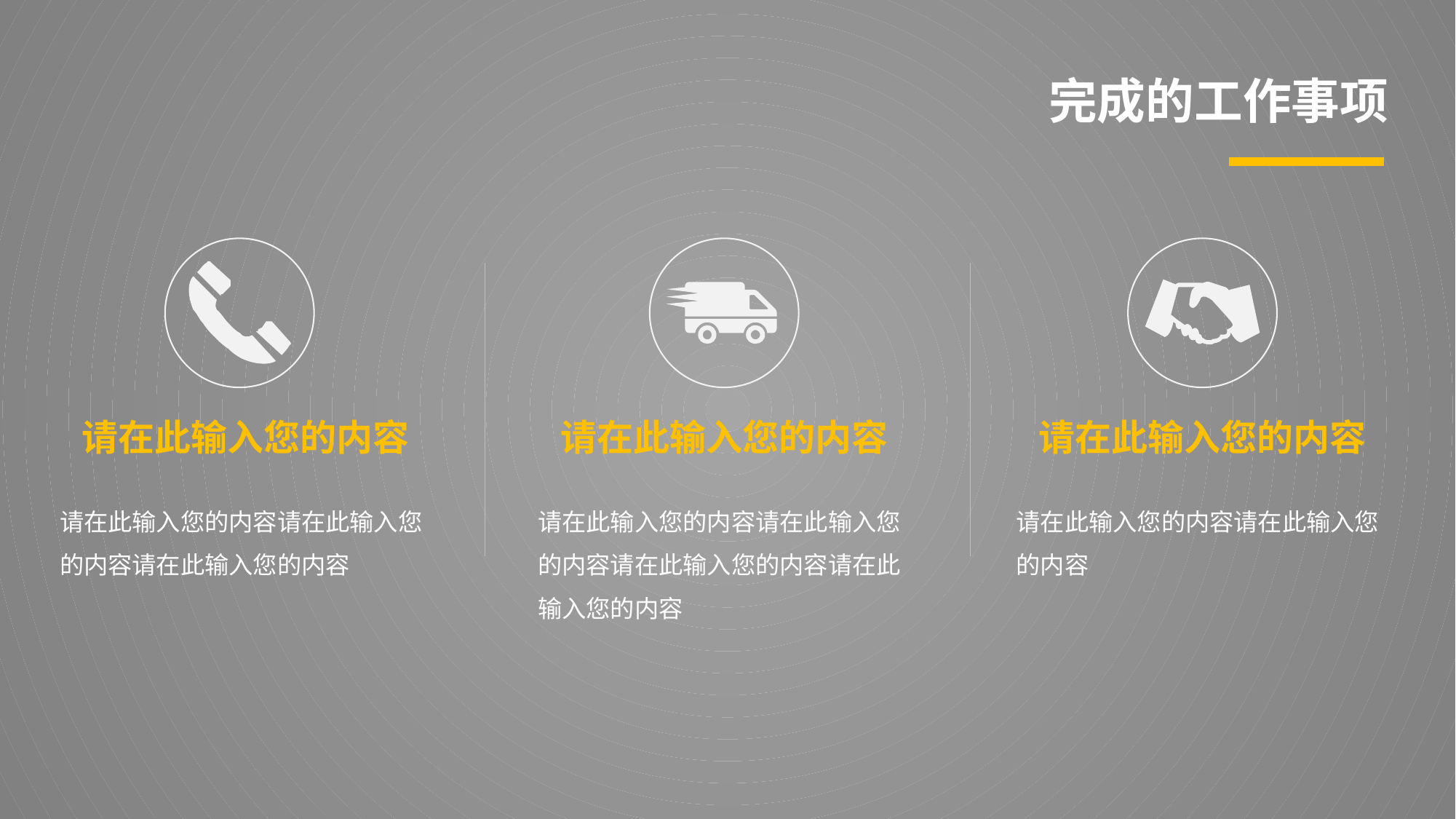

完成的工作事项

请在此输入您的内容
请在此输入您的内容
请在此输入您的内容
请在此输入您的内容请在此输入您的内容请在此输入您的内容
请在此输入您的内容请在此输入您的内容请在此输入您的内容请在此输入您的内容
请在此输入您的内容请在此输入您的内容